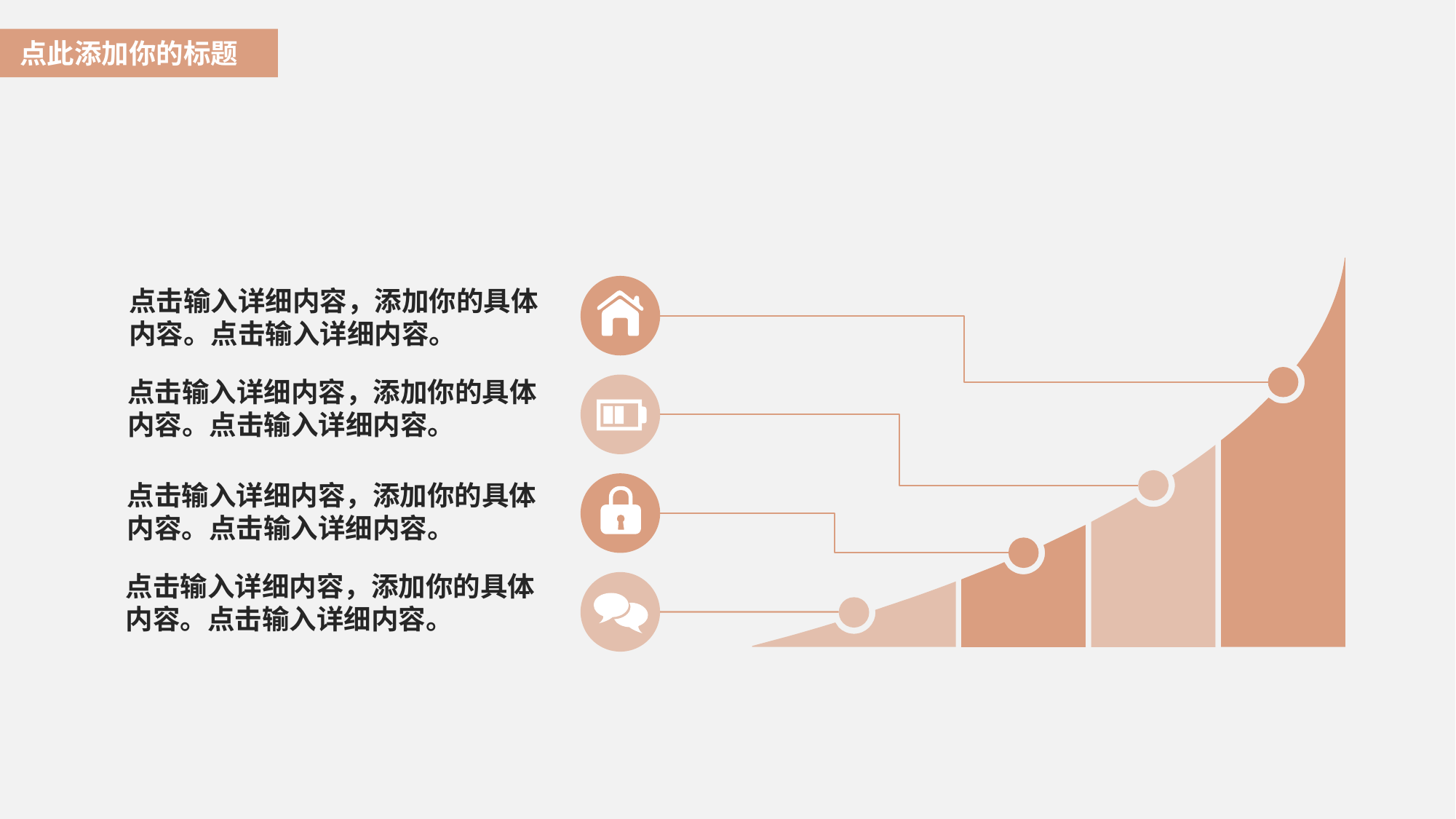

点此添加你的标题

点击输入详细内容，添加你的具体内容。点击输入详细内容。
点击输入详细内容，添加你的具体内容。点击输入详细内容。
点击输入详细内容，添加你的具体内容。点击输入详细内容。
点击输入详细内容，添加你的具体内容。点击输入详细内容。